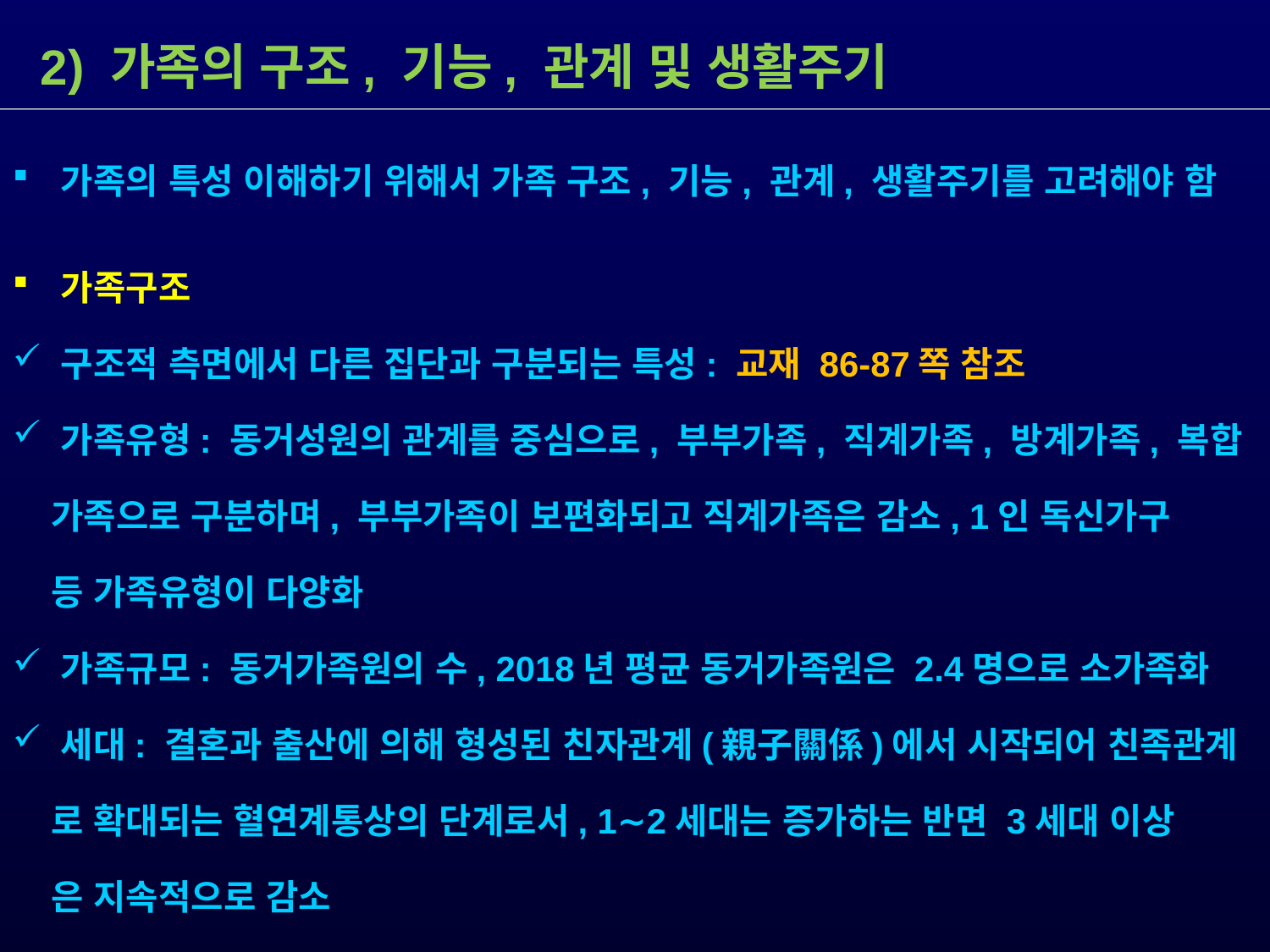

2) 가족의 구조, 기능, 관계 및 생활주기

 가족의 특성 이해하기 위해서 가족 구조, 기능, 관계, 생활주기를 고려해야 함

 가족구조
 구조적 측면에서 다른 집단과 구분되는 특성: 교재 86-87쪽 참조
 가족유형: 동거성원의 관계를 중심으로, 부부가족, 직계가족, 방계가족, 복합
   가족으로 구분하며, 부부가족이 보편화되고 직계가족은 감소, 1인 독신가구
   등 가족유형이 다양화
 가족규모: 동거가족원의 수, 2018년 평균 동거가족원은 2.4명으로 소가족화
 세대: 결혼과 출산에 의해 형성된 친자관계(親子關係)에서 시작되어 친족관계
   로 확대되는 혈연계통상의 단계로서, 1∼2세대는 증가하는 반면 3세대 이상
   은 지속적으로 감소